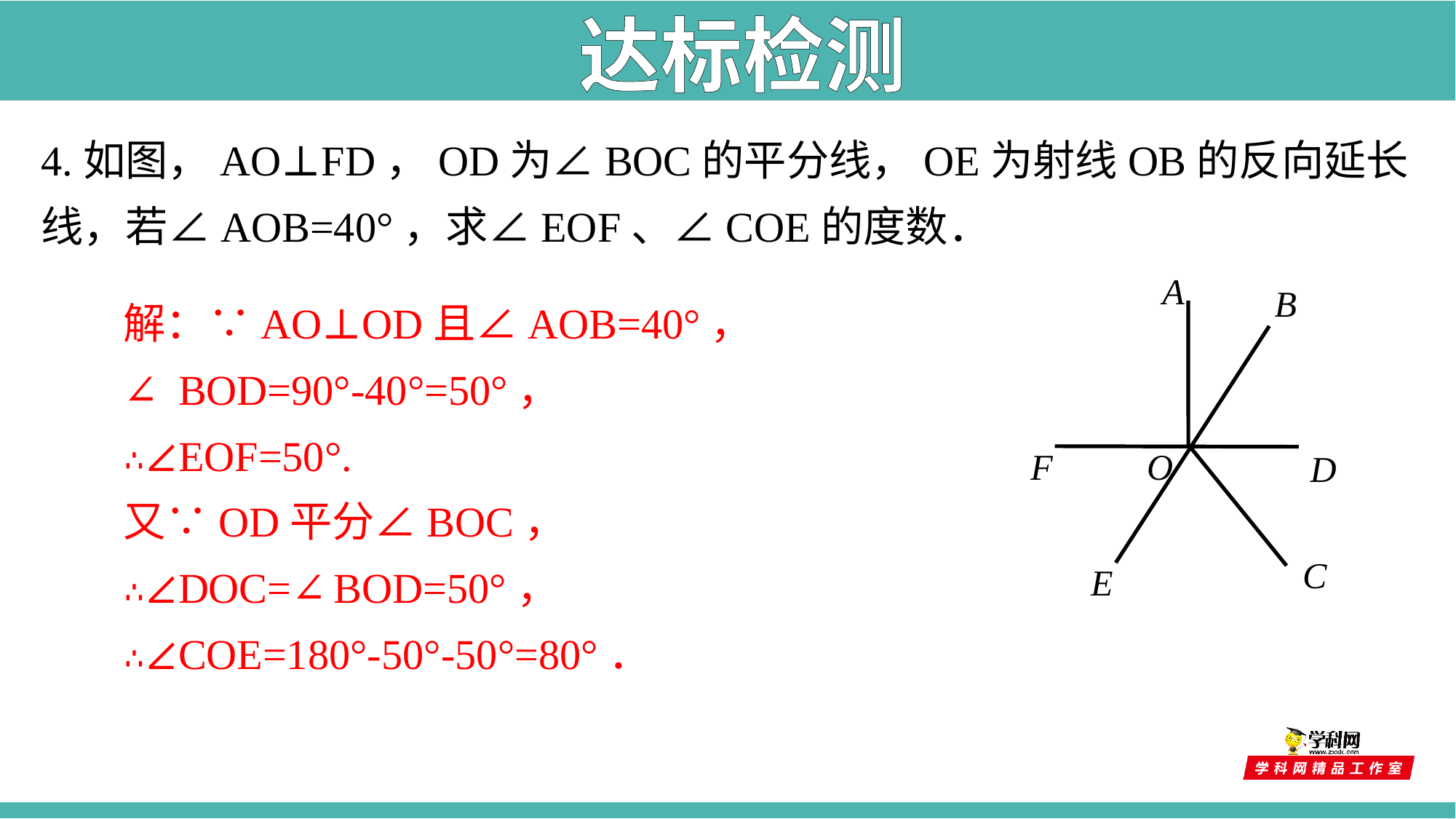

达标检测
4.如图，AO⊥FD，OD为∠BOC的平分线，OE为射线OB的反向延长线，若∠AOB=40°，求∠EOF、∠COE的度数．
A
B

O
F
D

  C

  E
解：∵AO⊥OD且∠AOB=40°，
∴∠BOD=90°-40°=50°，
∴∠EOF=50°.
又∵OD平分∠BOC，
∴∠DOC=∠BOD=50°，
∴∠COE=180°-50°-50°=80°．